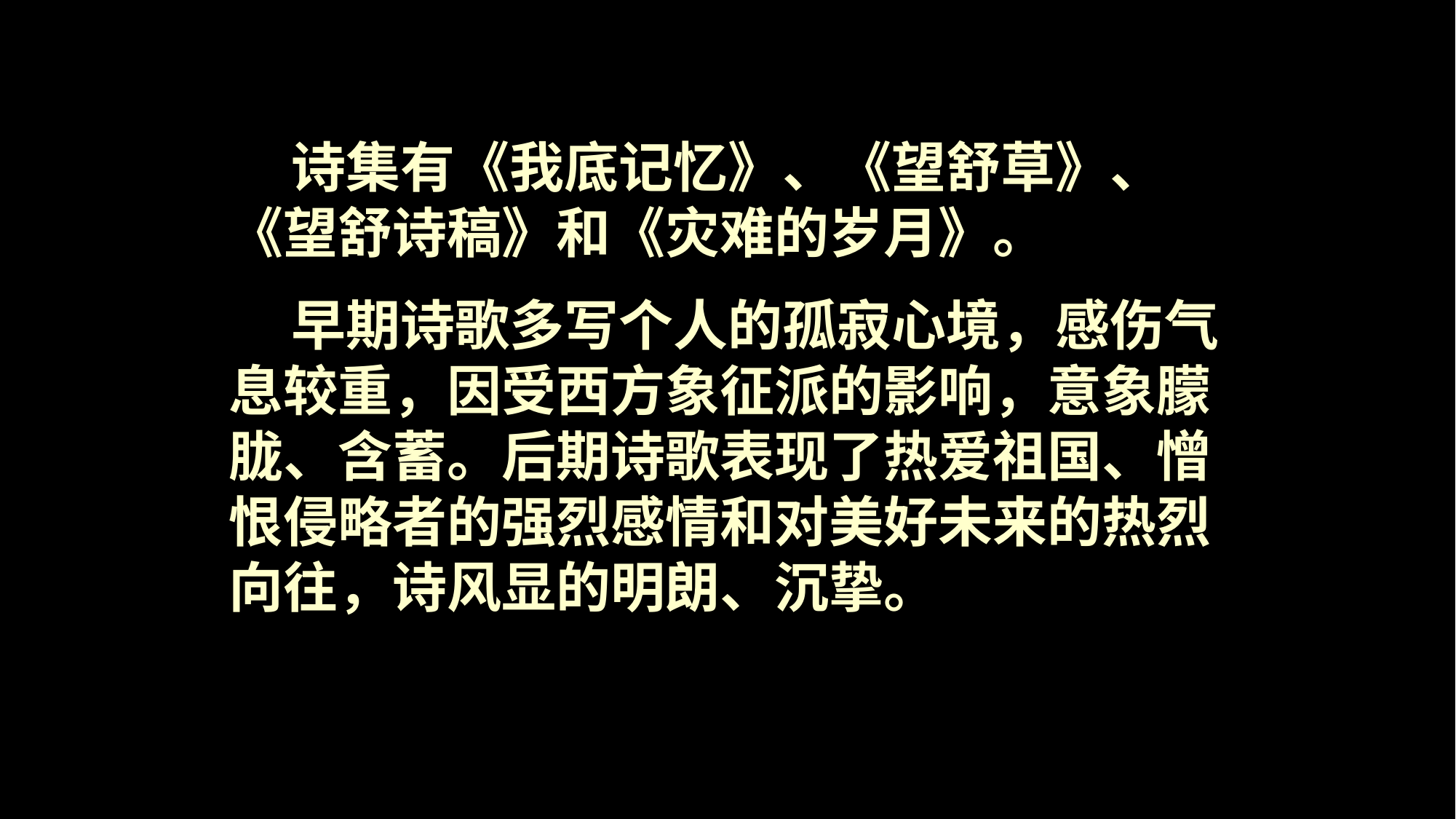

诗集有《我底记忆》、《望舒草》、《望舒诗稿》和《灾难的岁月》。
    早期诗歌多写个人的孤寂心境，感伤气息较重，因受西方象征派的影响，意象朦胧、含蓄。后期诗歌表现了热爱祖国、憎恨侵略者的强烈感情和对美好未来的热烈向往，诗风显的明朗、沉挚。